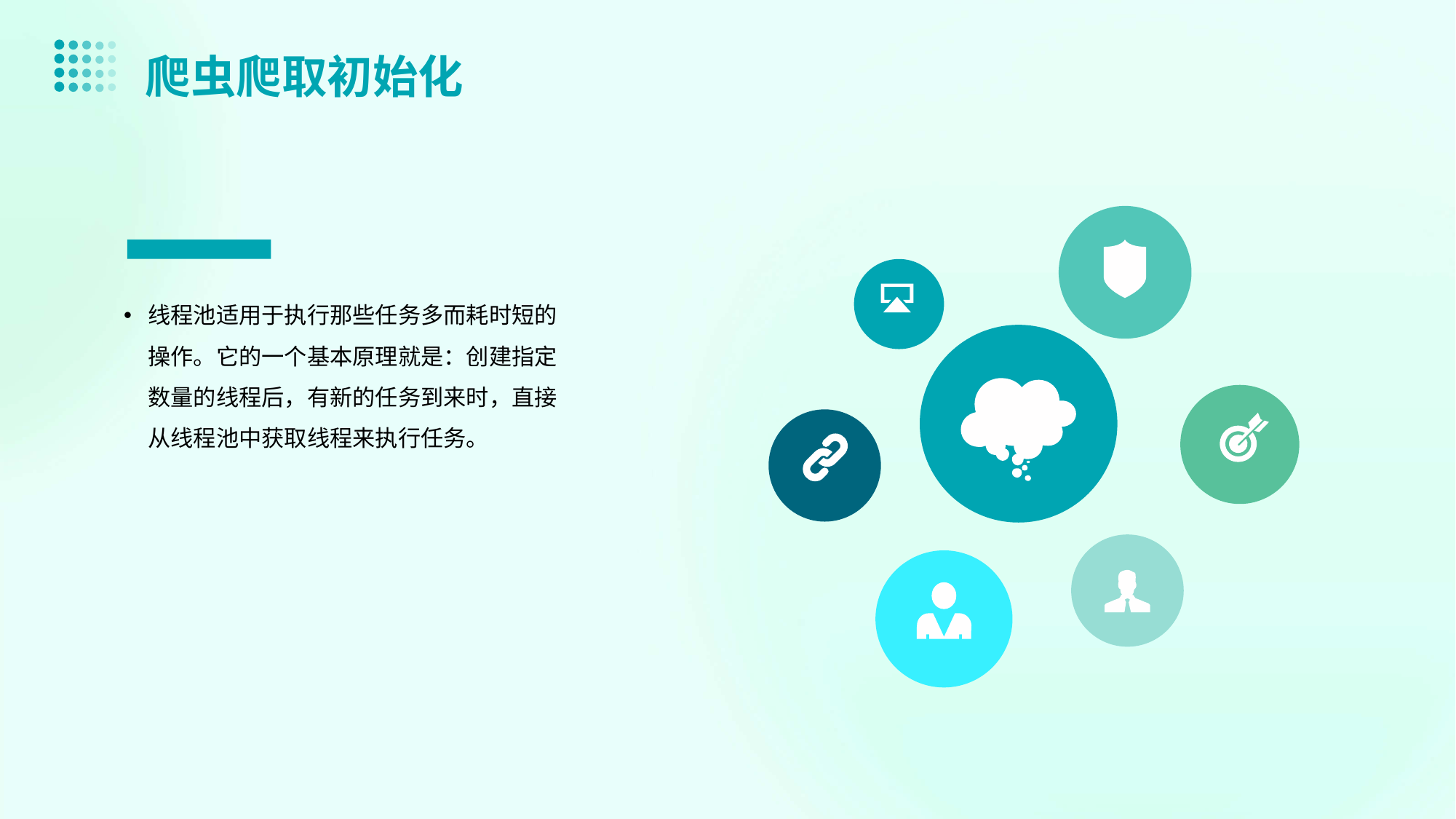

爬虫爬取初始化

线程池适用于执行那些任务多而耗时短的操作。它的一个基本原理就是：创建指定数量的线程后，有新的任务到来时，直接从线程池中获取线程来执行任务。